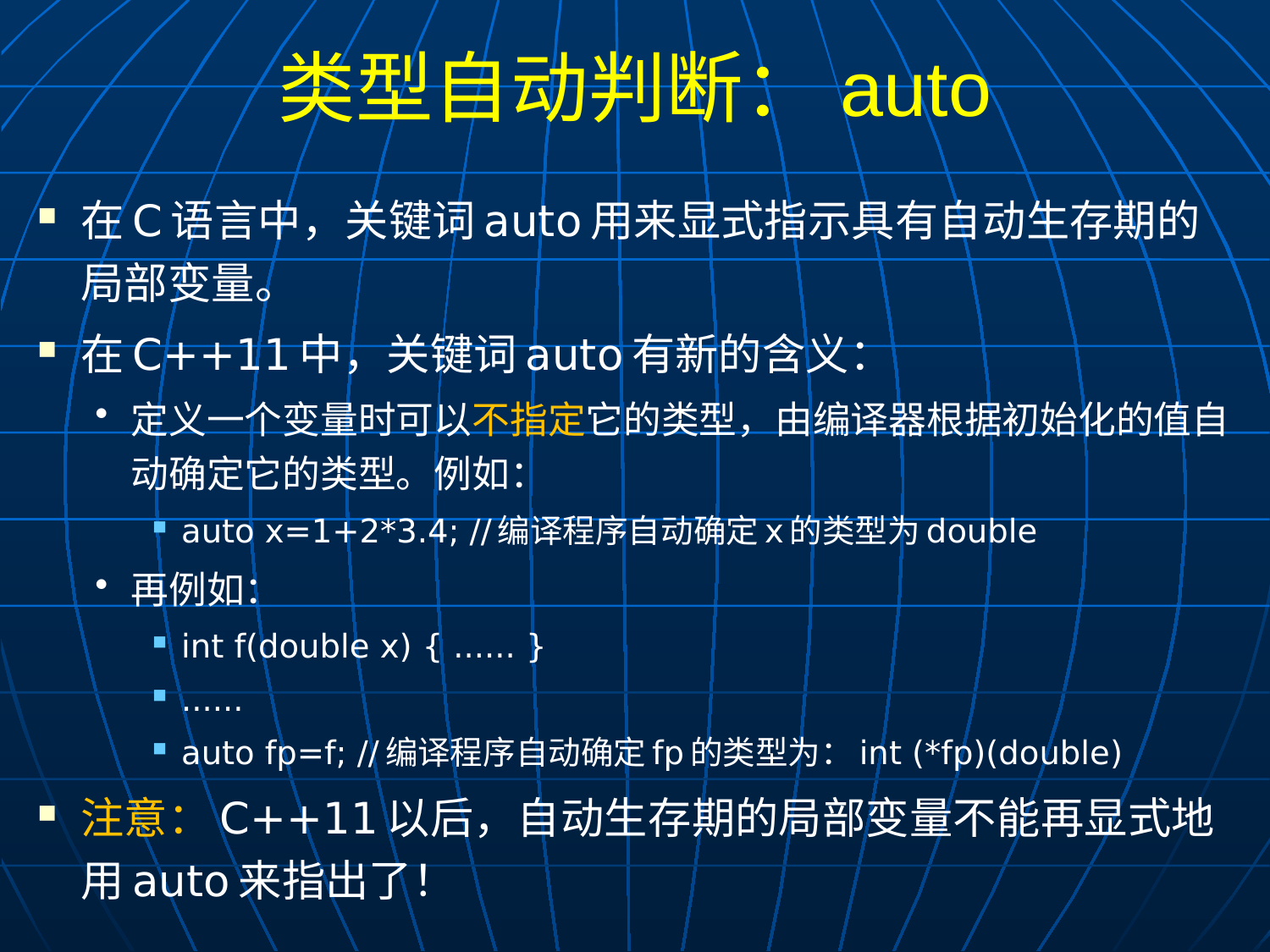

# 类型自动判断：auto
在C语言中，关键词auto用来显式指示具有自动生存期的局部变量。
在C++11中，关键词auto有新的含义：
定义一个变量时可以不指定它的类型，由编译器根据初始化的值自动确定它的类型。例如：
auto x=1+2*3.4; //编译程序自动确定x的类型为double
再例如：
int f(double x) { ...... }
......
auto fp=f; //编译程序自动确定fp的类型为：int (*fp)(double)
注意：C++11以后，自动生存期的局部变量不能再显式地用auto来指出了！